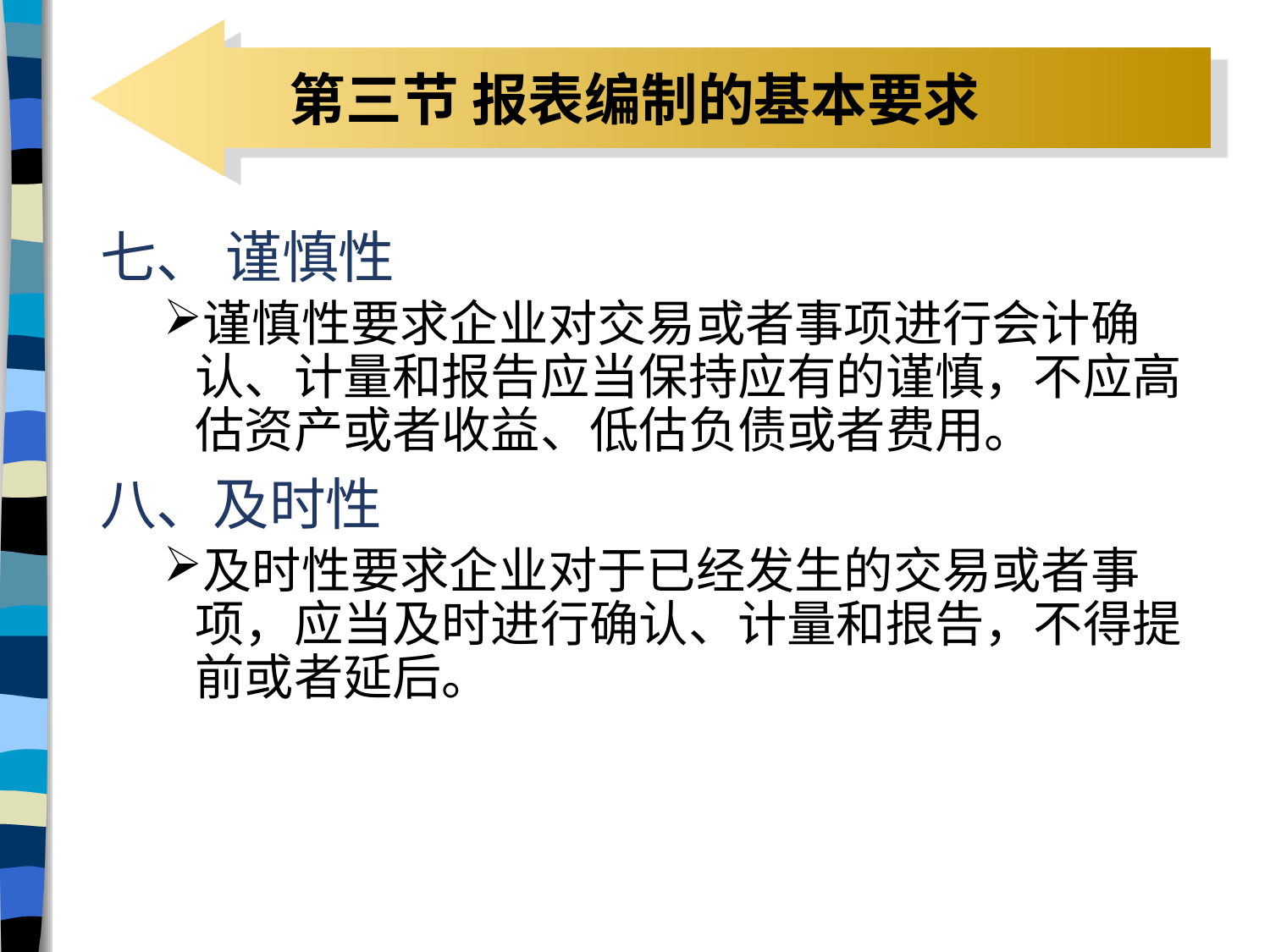

# 第三节 报表编制的基本要求
七、 谨慎性
谨慎性要求企业对交易或者事项进行会计确认、计量和报告应当保持应有的谨慎，不应高估资产或者收益、低估负债或者费用。
八、及时性
及时性要求企业对于已经发生的交易或者事项，应当及时进行确认、计量和拫告，不得提前或者延后。